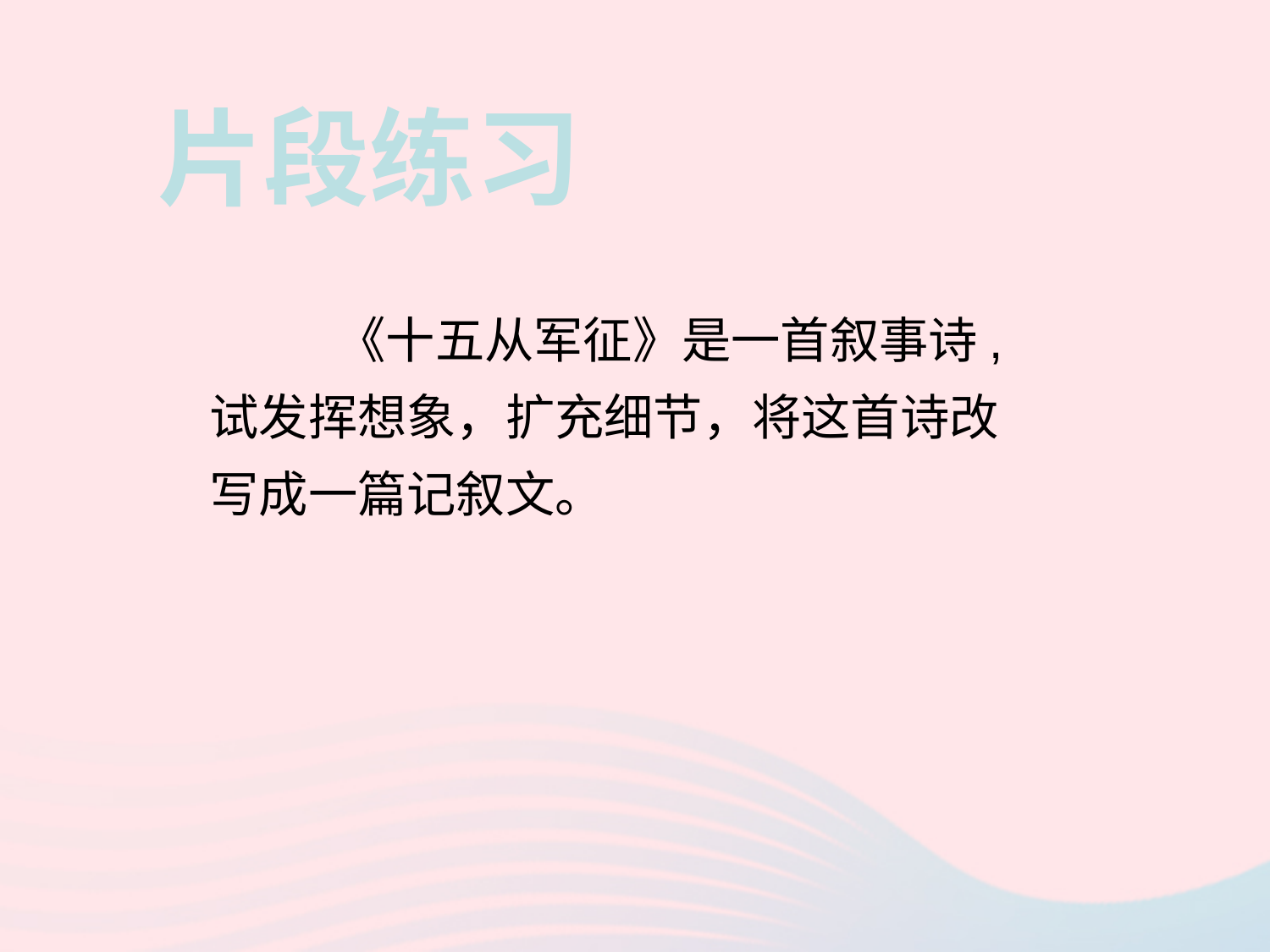

片段练习
	《十五从军征》是一首叙事诗,试发挥想象，扩充细节，将这首诗改写成一篇记叙文。